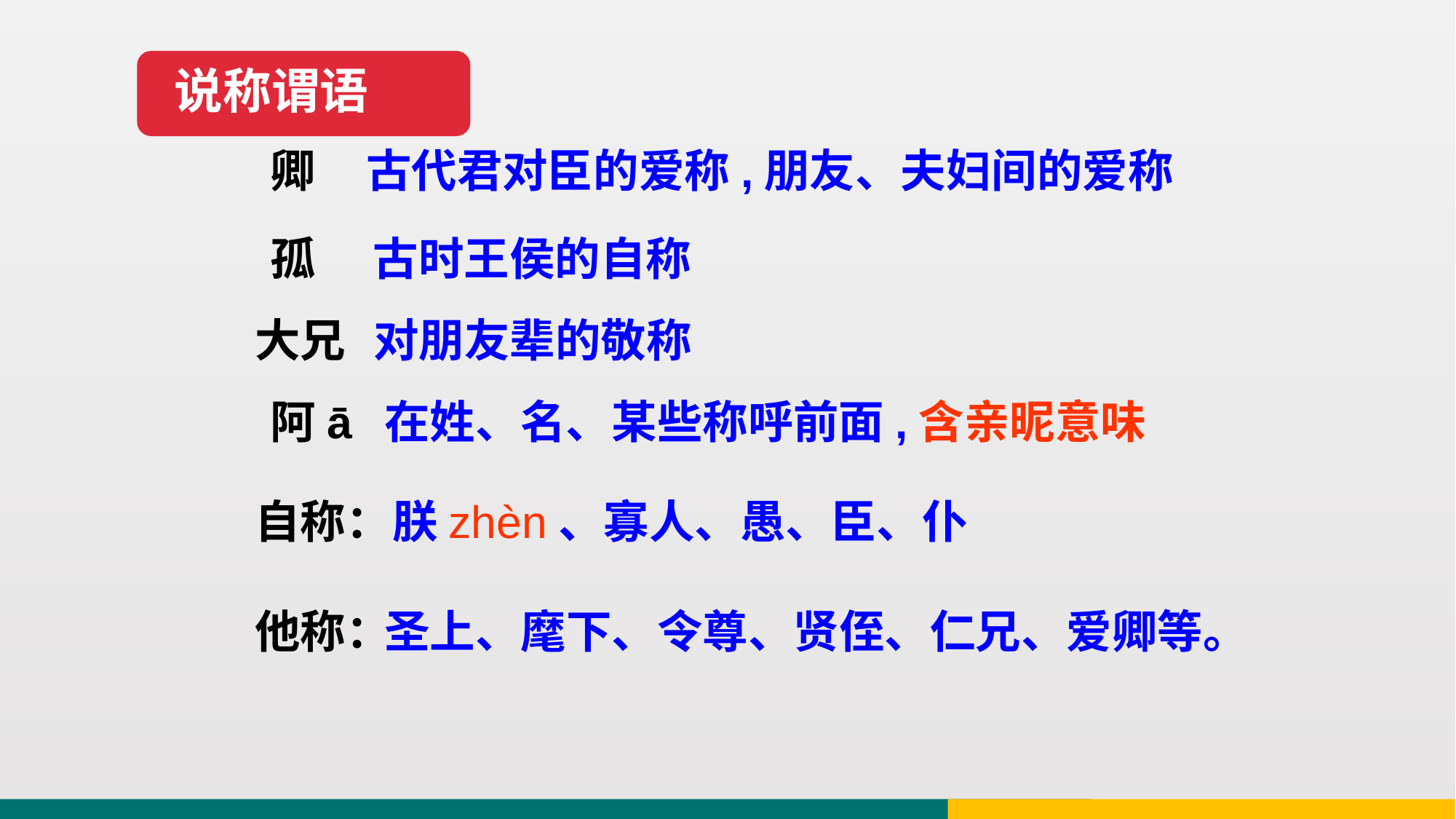

说称谓语
卿
古代君对臣的爱称,朋友、夫妇间的爱称
孤
古时王侯的自称
大兄
对朋友辈的敬称
阿ā
在姓、名、某些称呼前面,含亲昵意味
自称：
朕zhèn、寡人、愚、臣、仆
他称：
圣上、麾下、令尊、贤侄、仁兄、爱卿等。